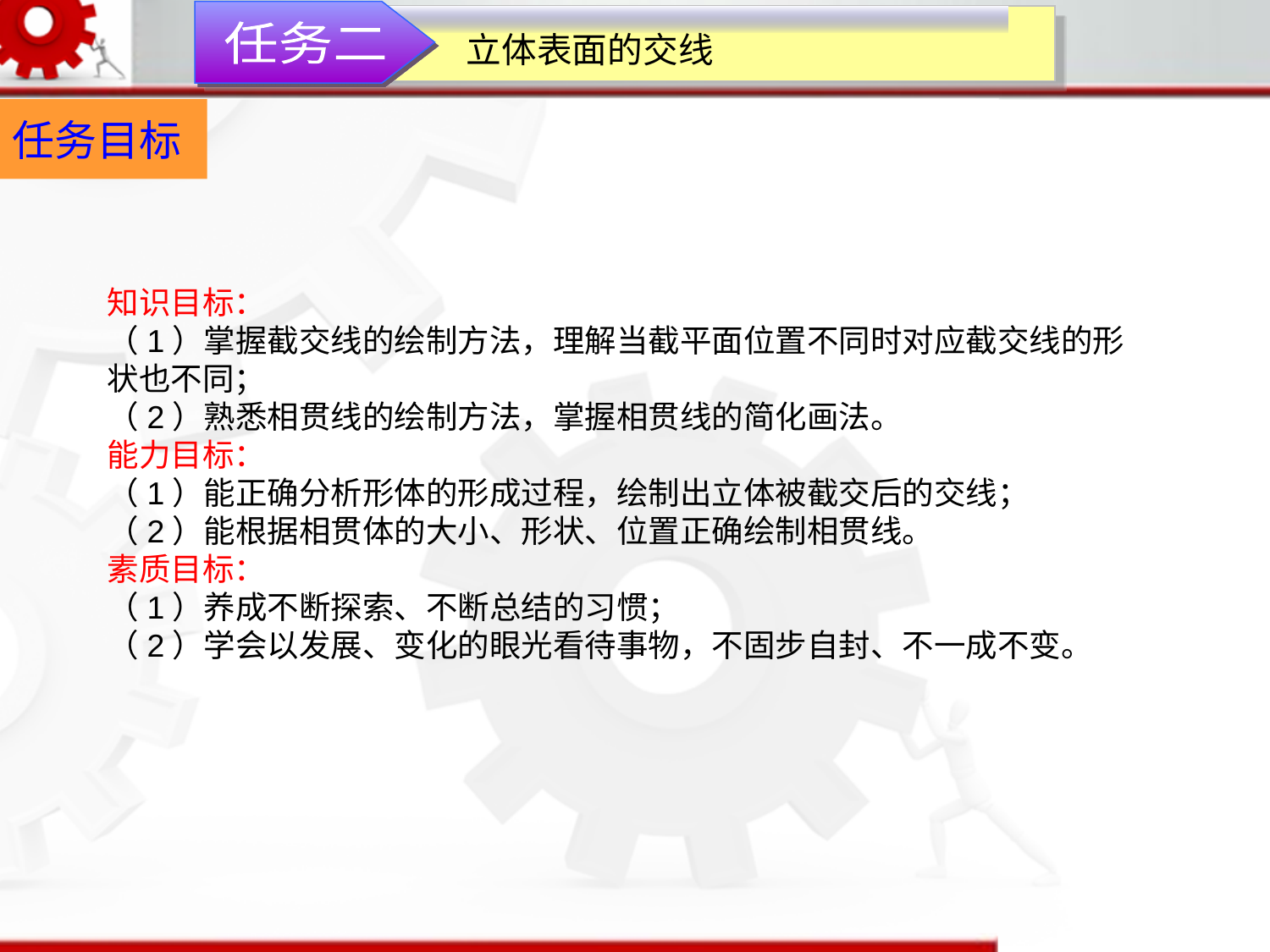

任务二
立体表面的交线
任务目标
知识目标：
（1）掌握截交线的绘制方法，理解当截平面位置不同时对应截交线的形状也不同；
（2）熟悉相贯线的绘制方法，掌握相贯线的简化画法。
能力目标：
（1）能正确分析形体的形成过程，绘制出立体被截交后的交线；
（2）能根据相贯体的大小、形状、位置正确绘制相贯线。
素质目标：
（1）养成不断探索、不断总结的习惯；
（2）学会以发展、变化的眼光看待事物，不固步自封、不一成不变。